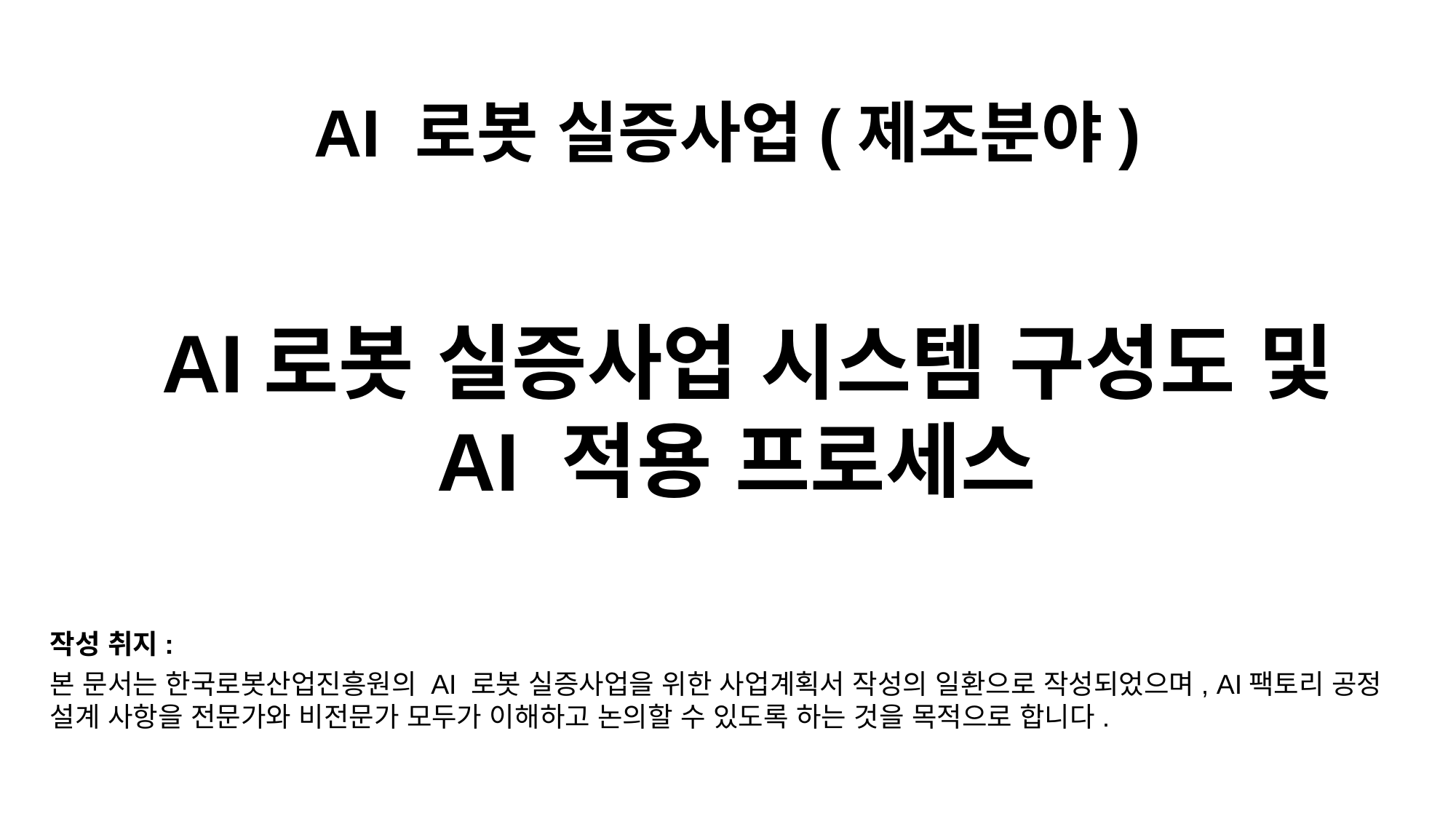

AI 로봇 실증사업(제조분야)
 AI로봇 실증사업 시스템 구성도 및 AI 적용 프로세스
작성 취지:

본 문서는 한국로봇산업진흥원의 AI 로봇 실증사업을 위한 사업계획서 작성의 일환으로 작성되었으며, AI팩토리 공정 설계 사항을 전문가와 비전문가 모두가 이해하고 논의할 수 있도록 하는 것을 목적으로 합니다.